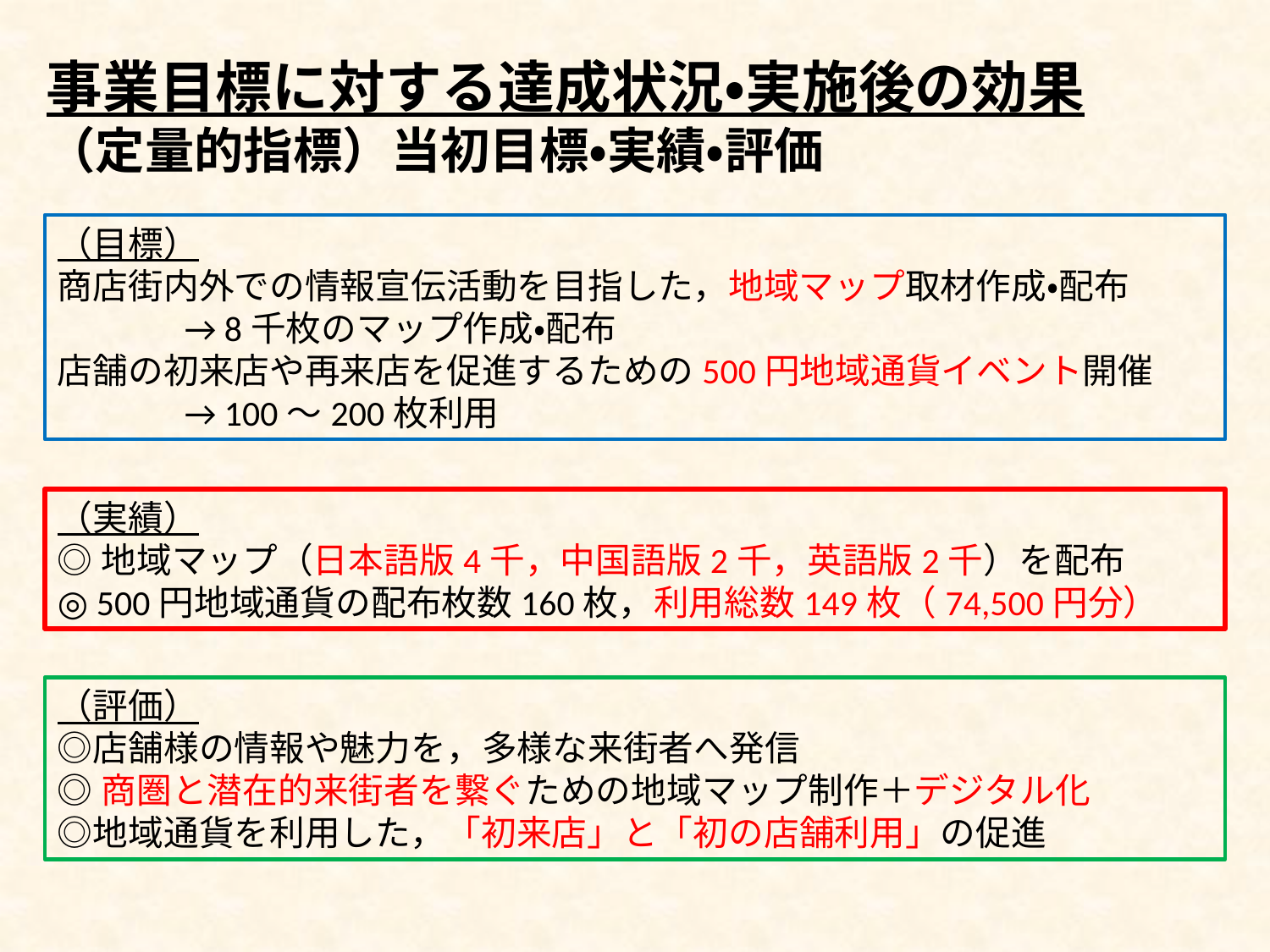

事業目標に対する達成状況・実施後の効果
（定量的指標）当初目標・実績・評価
（目標）
商店街内外での情報宣伝活動を目指した，地域マップ取材作成・配布
	→ 8千枚のマップ作成・配布
店舗の初来店や再来店を促進するための500円地域通貨イベント開催
	→ 100～200枚利用
（実績）
◎地域マップ（日本語版4千，中国語版2千，英語版2千）を配布
◎ 500円地域通貨の配布枚数160枚，利用総数149枚（74,500円分）
（評価）
◎店舗様の情報や魅力を，多様な来街者へ発信
◎商圏と潜在的来街者を繋ぐための地域マップ制作＋デジタル化
◎地域通貨を利用した，「初来店」と「初の店舗利用」の促進